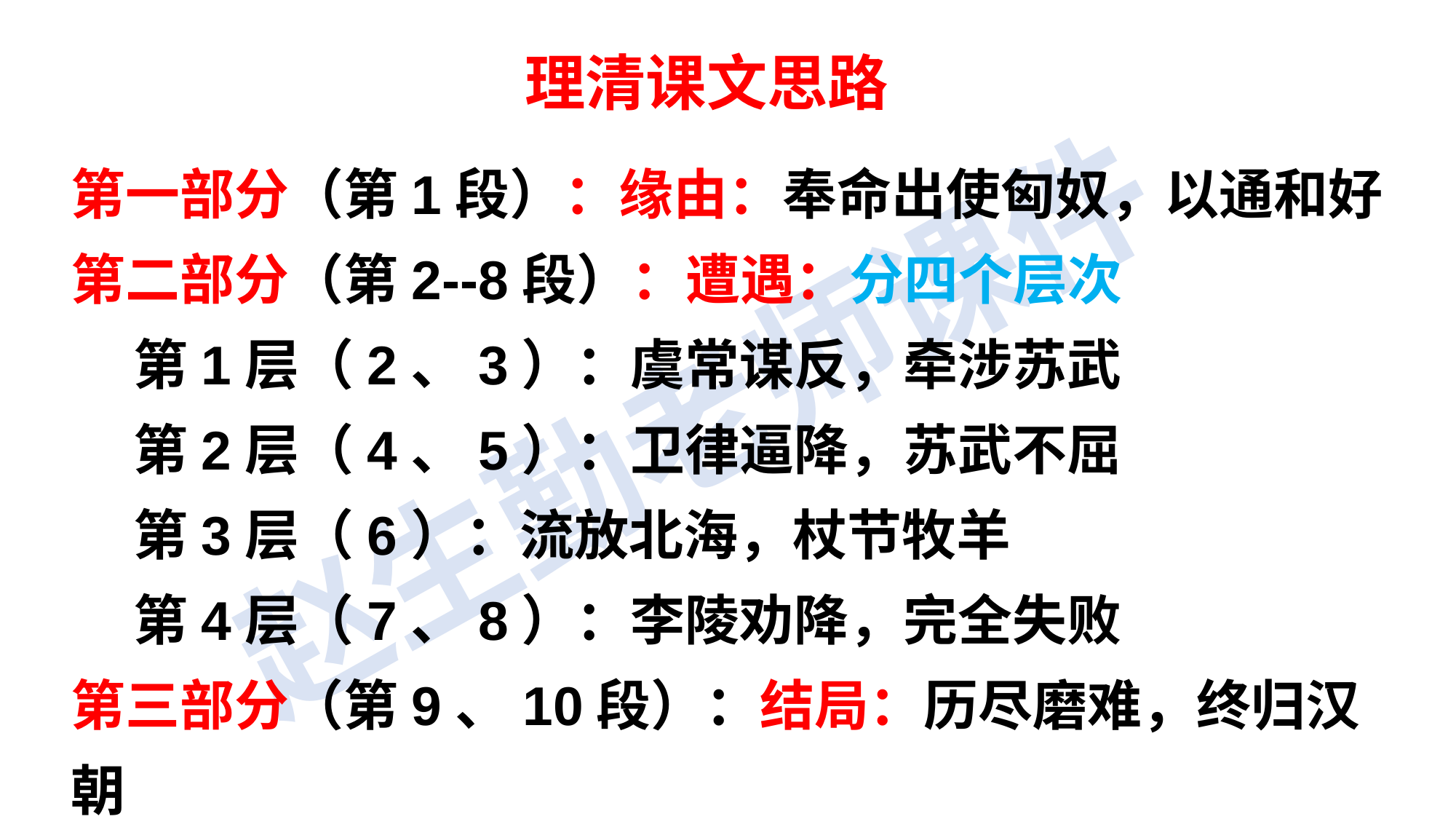

理清课文思路
第一部分（第1段）：缘由：奉命出使匈奴，以通和好
第二部分（第2--8段）：遭遇：分四个层次
    第1层（2、3）：虞常谋反，牵涉苏武
    第2层（4、5）：卫律逼降，苏武不屈
    第3层（6）：流放北海，杖节牧羊
    第4层（7、8）：李陵劝降，完全失败
第三部分（第9、10段）：结局：历尽磨难，终归汉朝